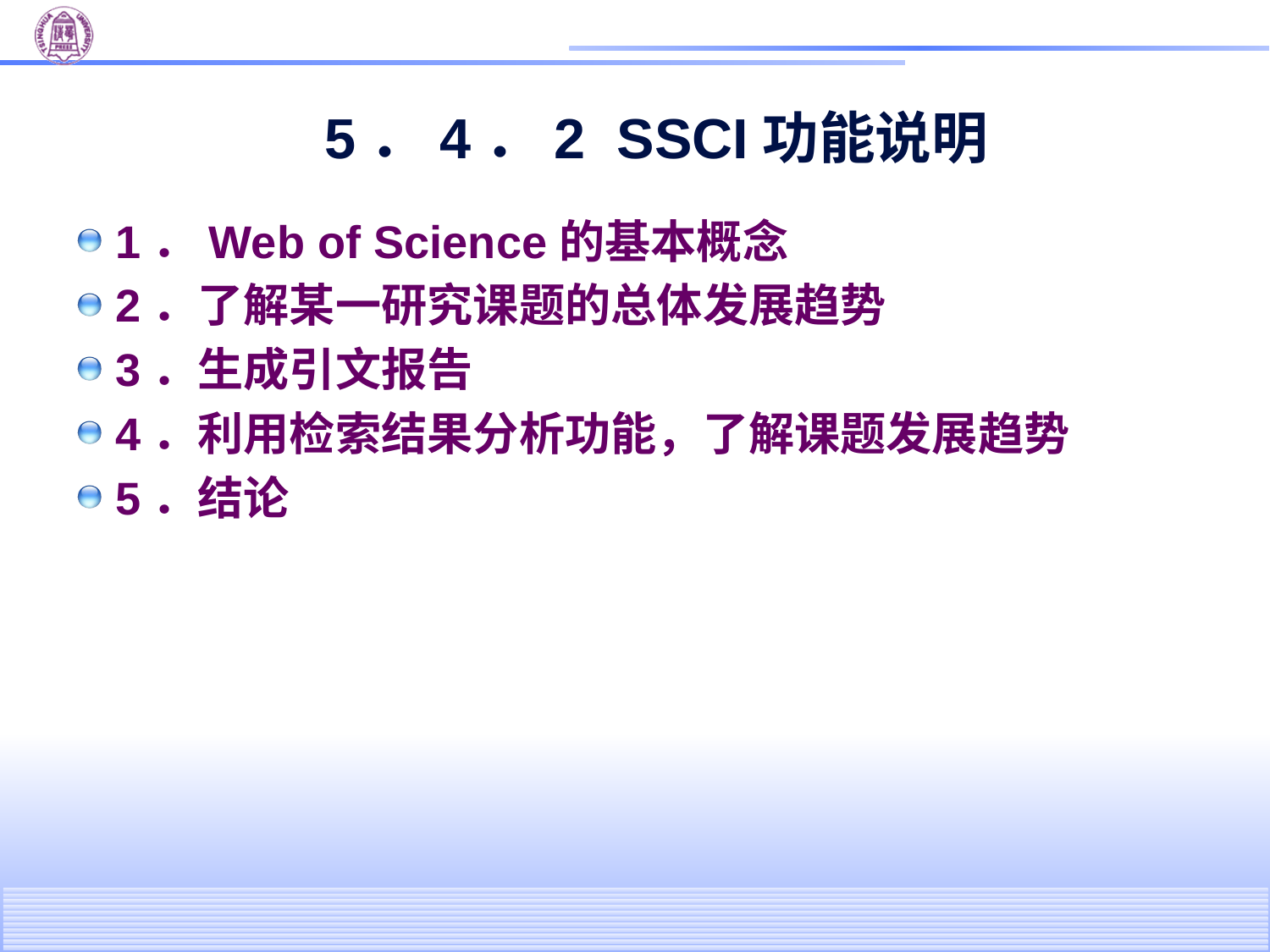

# 5．4．2  SSCI功能说明
1．Web of Science的基本概念
2．了解某一研究课题的总体发展趋势
3．生成引文报告
4．利用检索结果分析功能，了解课题发展趋势
5．结论